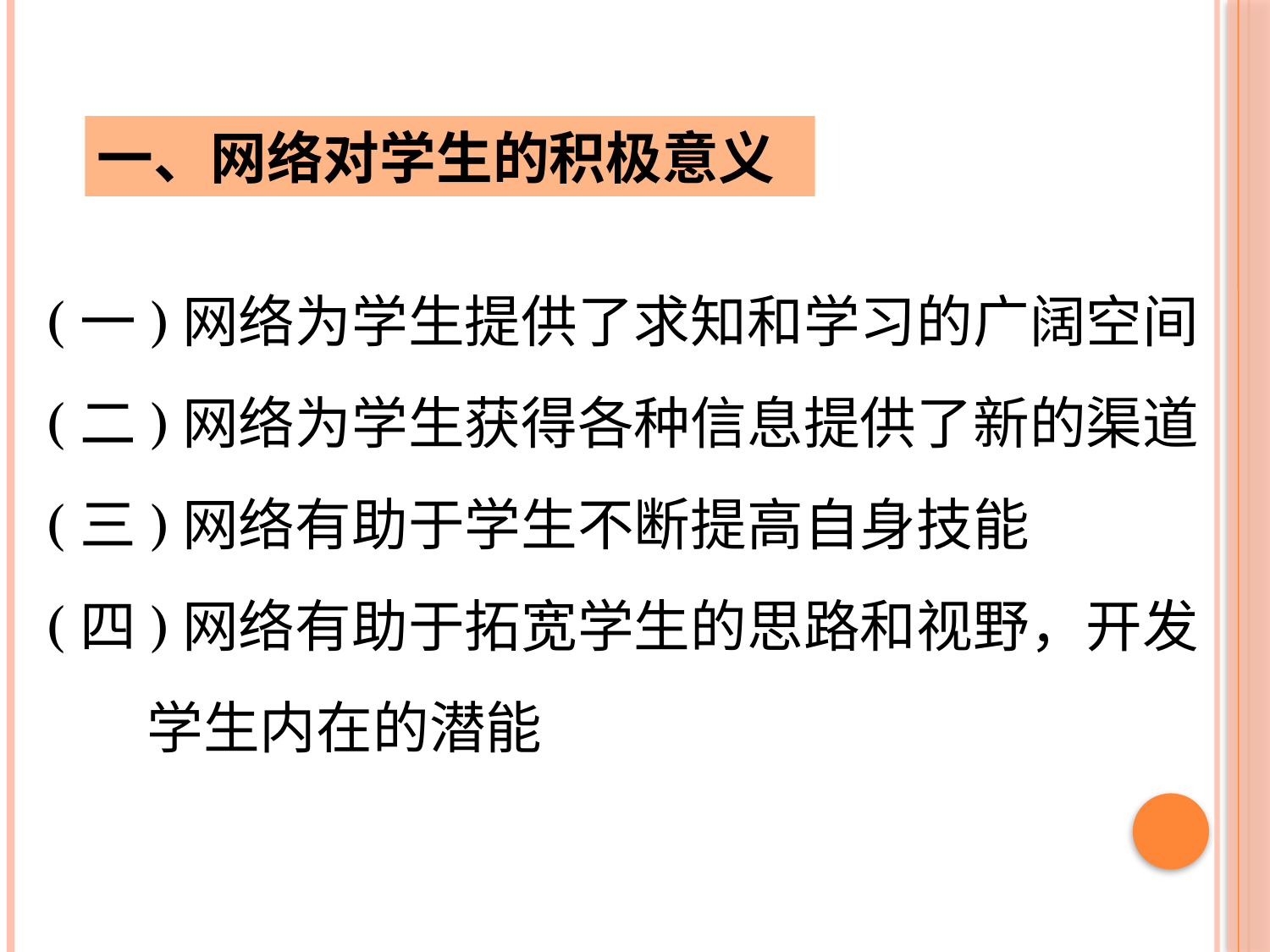

一、网络对学生的积极意义
(一)网络为学生提供了求知和学习的广阔空间
(二)网络为学生获得各种信息提供了新的渠道
(三)网络有助于学生不断提高自身技能
(四)网络有助于拓宽学生的思路和视野，开发学生内在的潜能